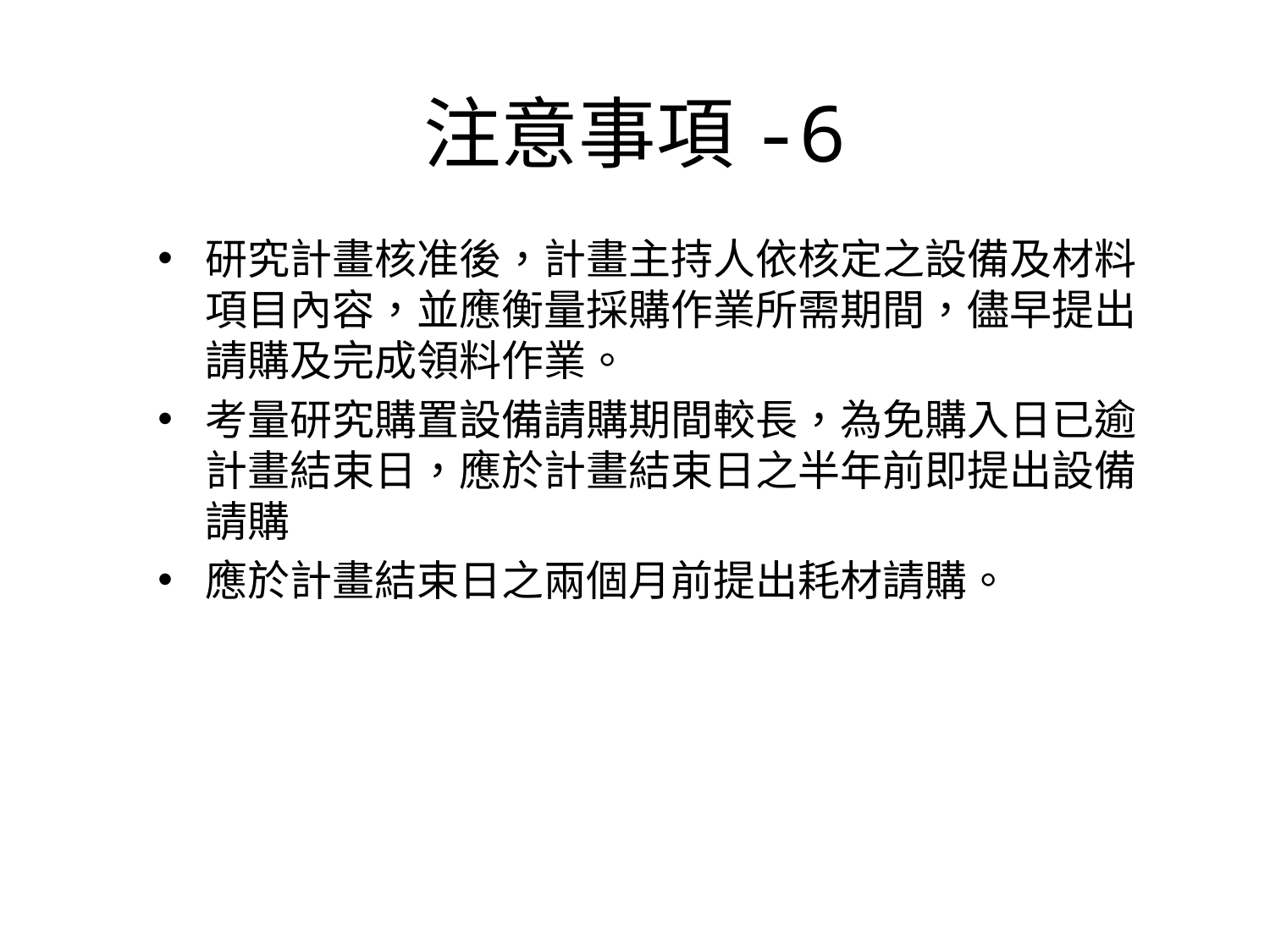

# 注意事項-6
研究計畫核准後，計畫主持人依核定之設備及材料項目內容，並應衡量採購作業所需期間，儘早提出請購及完成領料作業。
考量研究購置設備請購期間較長，為免購入日已逾計畫結束日，應於計畫結束日之半年前即提出設備請購
應於計畫結束日之兩個月前提出耗材請購。